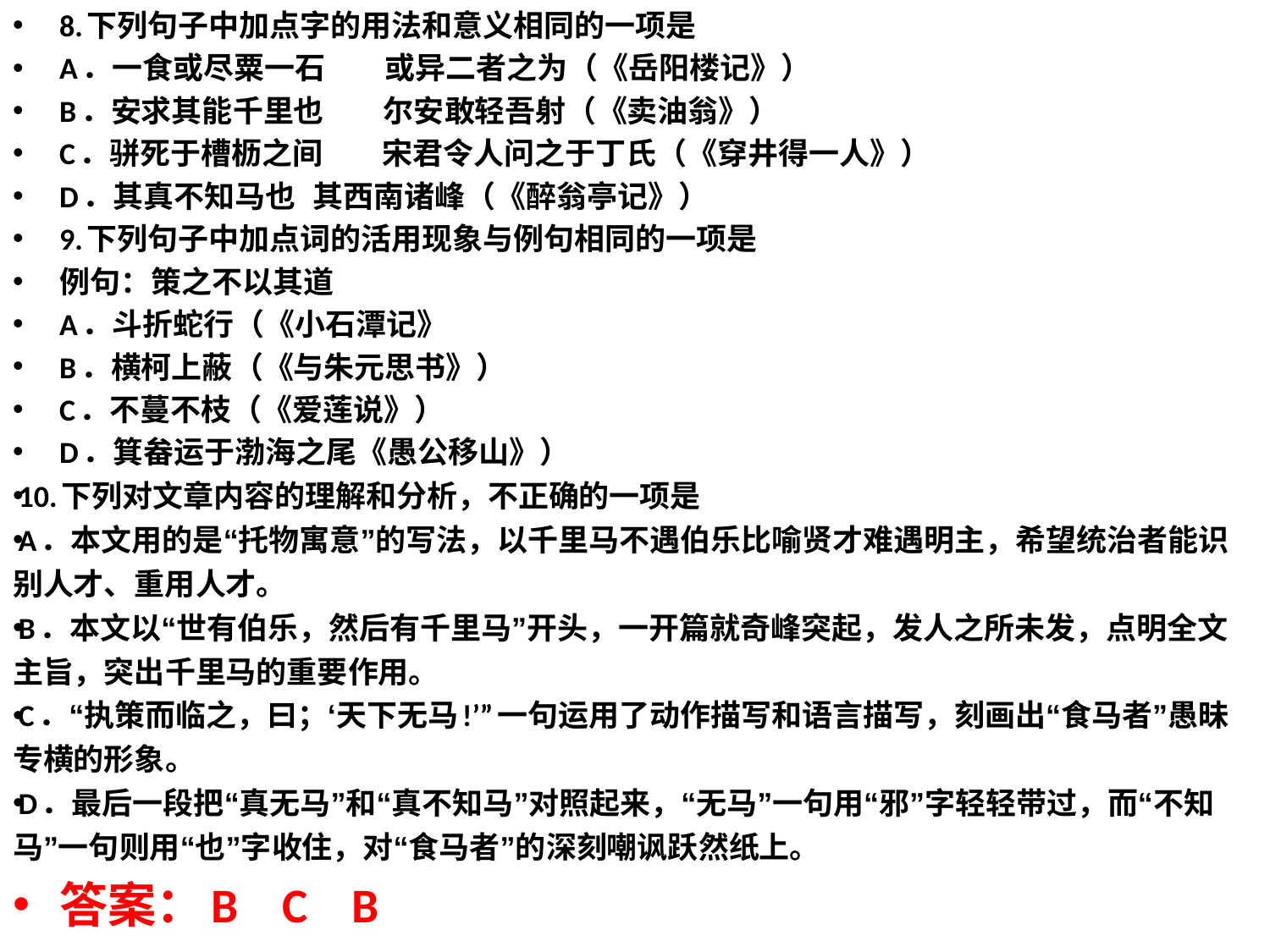

8.下列句子中加点字的用法和意义相同的一项是
A．一食或尽粟一石       或异二者之为（《岳阳楼记》）
B．安求其能千里也       尔安敢轻吾射（《卖油翁》）
C．骈死于槽枥之间       宋君令人问之于丁氏（《穿井得一人》）
D．其真不知马也  其西南诸峰（《醉翁亭记》）
9.下列句子中加点词的活用现象与例句相同的一项是
例句：策之不以其道
A．斗折蛇行（《小石潭记》
B．横柯上蔽（《与朱元思书》）
C．不蔓不枝（《爱莲说》）
D．箕畚运于渤海之尾《愚公移山》）
10.下列对文章内容的理解和分析，不正确的一项是
A．本文用的是“托物寓意”的写法，以千里马不遇伯乐比喻贤才难遇明主，希望统治者能识别人才、重用人才。
B．本文以“世有伯乐，然后有千里马”开头，一开篇就奇峰突起，发人之所未发，点明全文主旨，突出千里马的重要作用。
C．“执策而临之，曰；‘天下无马!’”一句运用了动作描写和语言描写，刻画出“食马者”愚昧专横的形象。
D．最后一段把“真无马”和“真不知马”对照起来，“无马”一句用“邪”字轻轻带过，而“不知马”一句则用“也”字收住，对“食马者”的深刻嘲讽跃然纸上。
答案：B    C    B
#